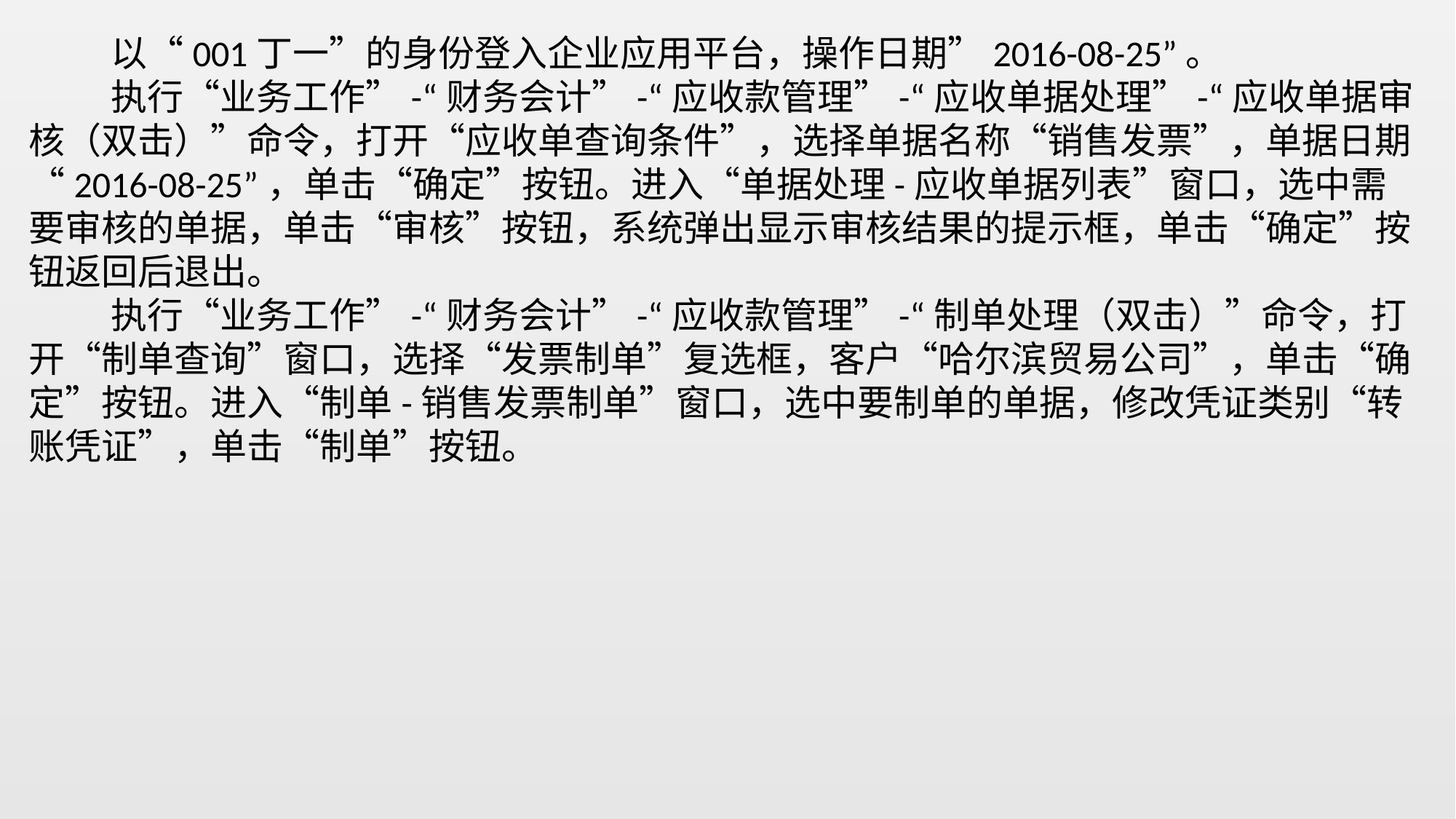

以“001丁一”的身份登入企业应用平台，操作日期”2016-08-25”。
         执行“业务工作”-“财务会计”-“应收款管理”-“应收单据处理”-“应收单据审核（双击）”命令，打开“应收单查询条件”，选择单据名称“销售发票”，单据日期“2016-08-25”，单击“确定”按钮。进入“单据处理-应收单据列表”窗口，选中需要审核的单据，单击“审核”按钮，系统弹出显示审核结果的提示框，单击“确定”按钮返回后退出。
         执行“业务工作”-“财务会计”-“应收款管理”-“制单处理（双击）”命令，打开“制单查询”窗口，选择“发票制单”复选框，客户“哈尔滨贸易公司”，单击“确定”按钮。进入“制单-销售发票制单”窗口，选中要制单的单据，修改凭证类别“转账凭证”，单击“制单”按钮。